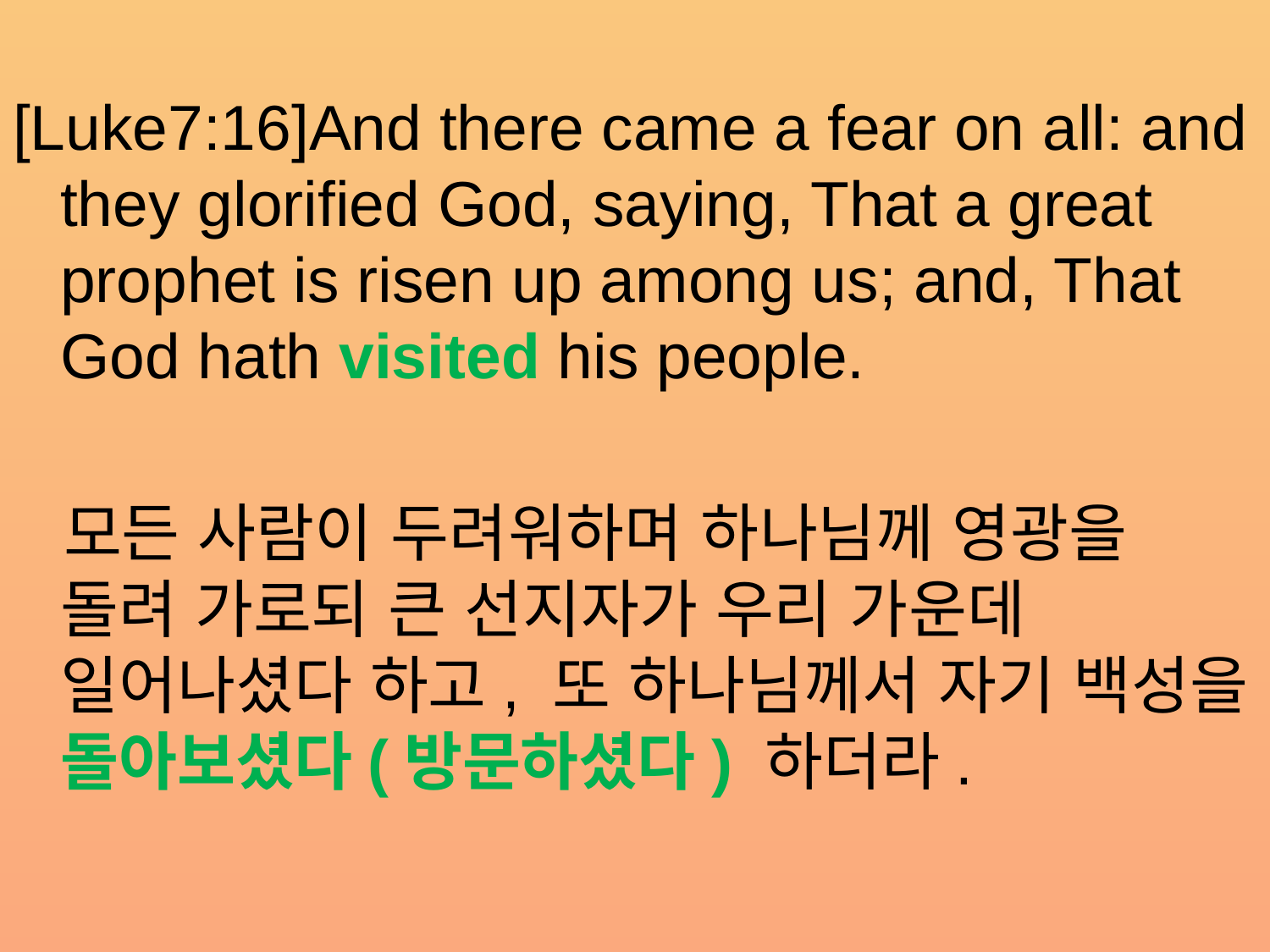

[Luke7:16]And there came a fear on all: and they glorified God, saying, That a great prophet is risen up among us; and, That God hath visited his people.

  모든 사람이 두려워하며 하나님께 영광을 돌려 가로되 큰 선지자가 우리 가운데 일어나셨다 하고, 또 하나님께서 자기 백성을 돌아보셨다(방문하셨다) 하더라.
#